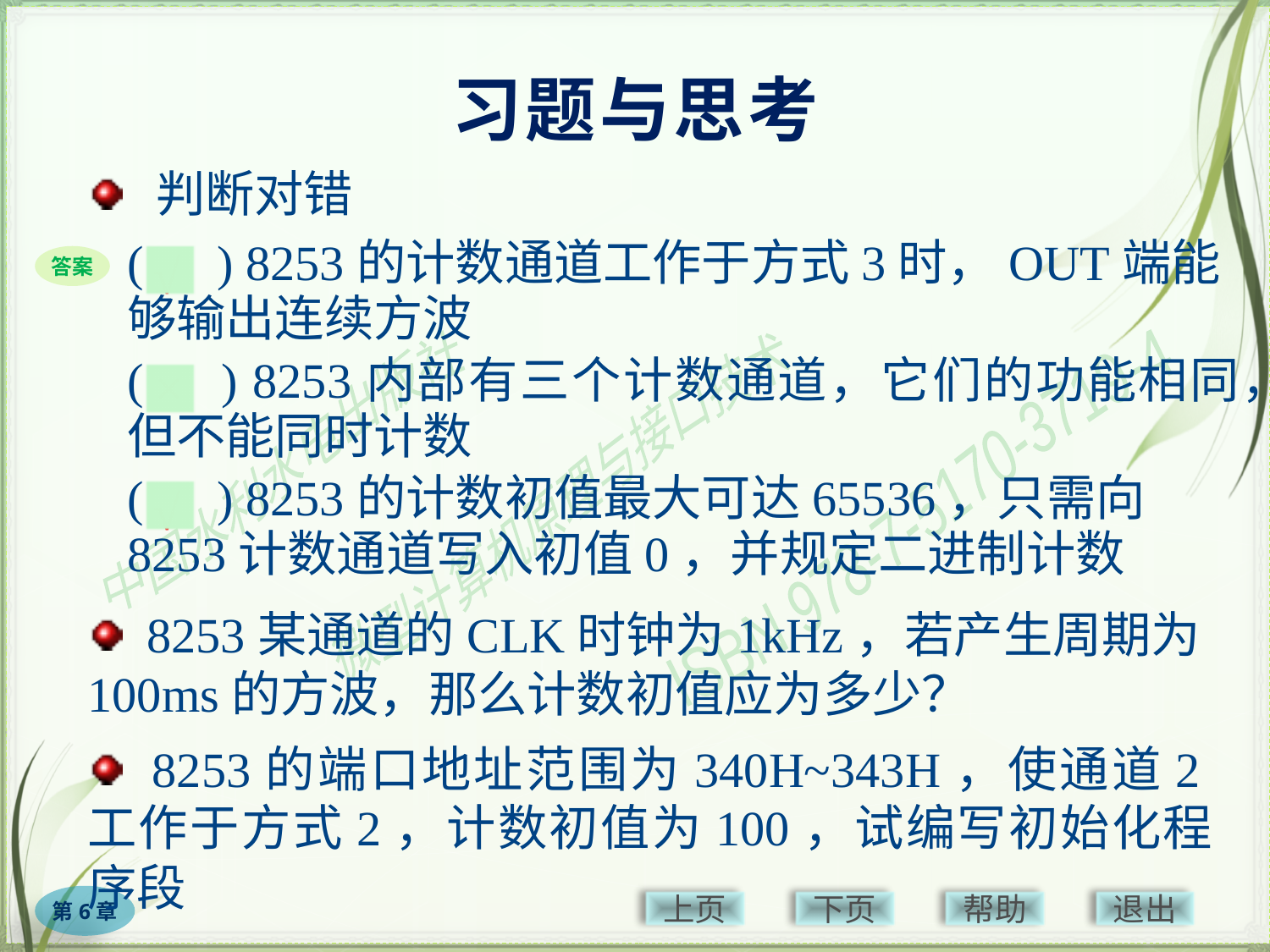

# 习题与思考
  判断对错
(　) 8253的计数通道工作于方式3时，OUT端能够输出连续方波
(　) 8253内部有三个计数通道，它们的功能相同，但不能同时计数
(　) 8253的计数初值最大可达65536，只需向8253计数通道写入初值0，并规定二进制计数
√

答案
×

√

  8253某通道的CLK时钟为1kHz，若产生周期为100ms的方波，那么计数初值应为多少？
  8253的端口地址范围为340H~343H，使通道2工作于方式2，计数初值为100，试编写初始化程序段